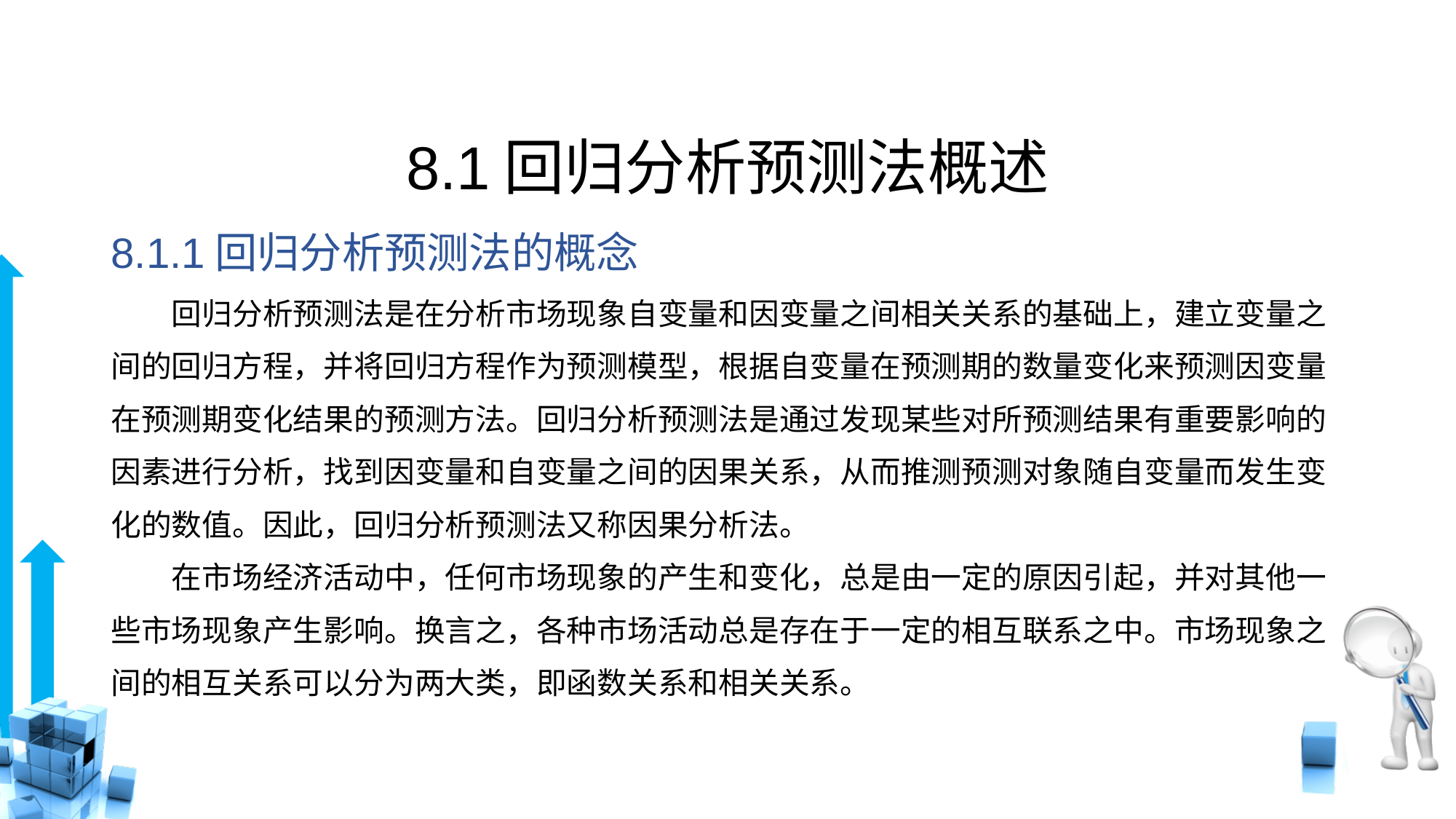

# 8.1回归分析预测法概述
8.1.1回归分析预测法的概念
　　回归分析预测法是在分析市场现象自变量和因变量之间相关关系的基础上，建立变量之间的回归方程，并将回归方程作为预测模型，根据自变量在预测期的数量变化来预测因变量在预测期变化结果的预测方法。回归分析预测法是通过发现某些对所预测结果有重要影响的因素进行分析，找到因变量和自变量之间的因果关系，从而推测预测对象随自变量而发生变化的数值。因此，回归分析预测法又称因果分析法。
　　在市场经济活动中，任何市场现象的产生和变化，总是由一定的原因引起，并对其他一些市场现象产生影响。换言之，各种市场活动总是存在于一定的相互联系之中。市场现象之间的相互关系可以分为两大类，即函数关系和相关关系。